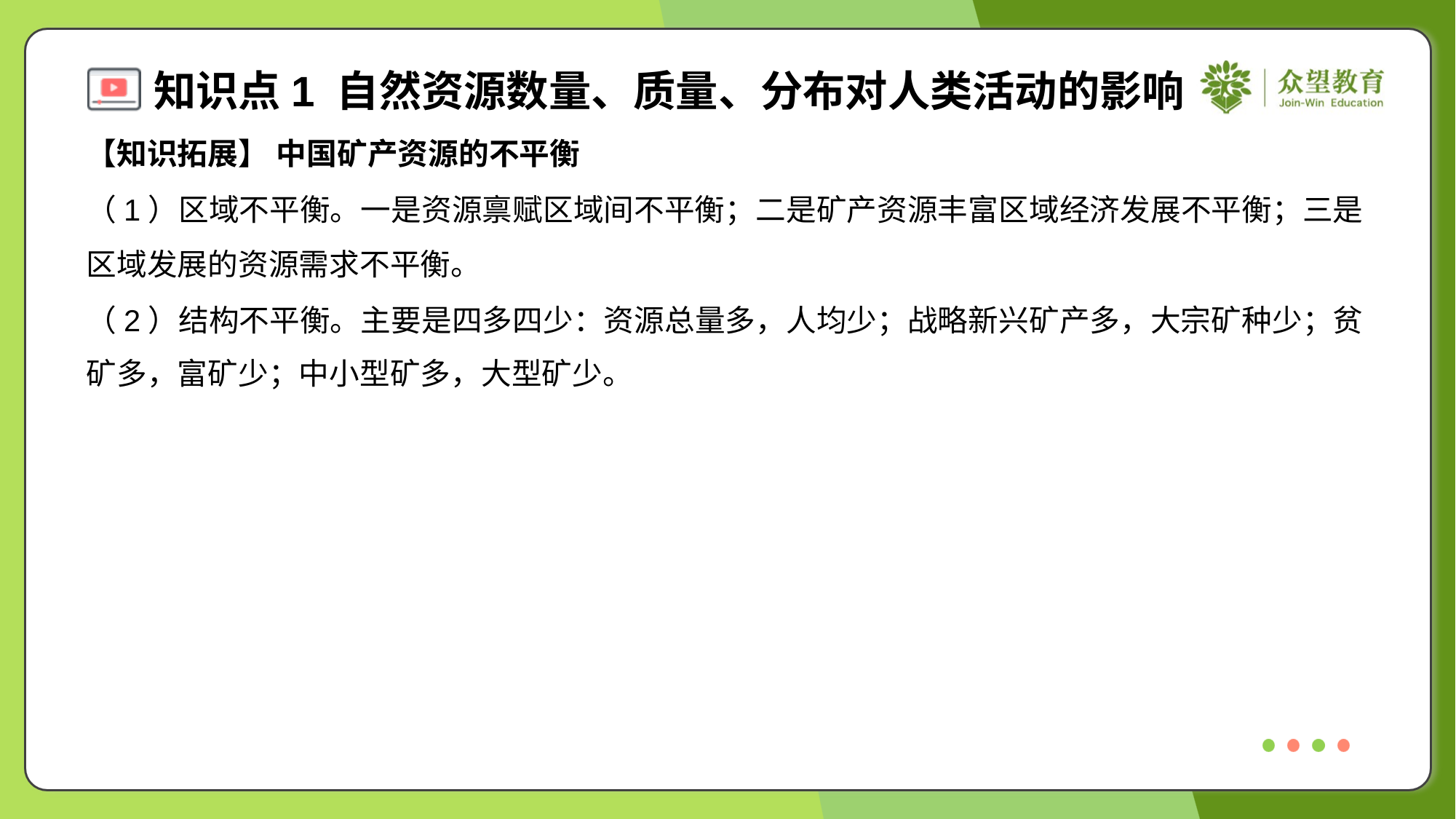

【知识拓展】 中国矿产资源的不平衡
（1）区域不平衡。一是资源禀赋区域间不平衡；二是矿产资源丰富区域经济发展不平衡；三是
区域发展的资源需求不平衡。
（2）结构不平衡。主要是四多四少：资源总量多，人均少；战略新兴矿产多，大宗矿种少；贫
矿多，富矿少；中小型矿多，大型矿少。